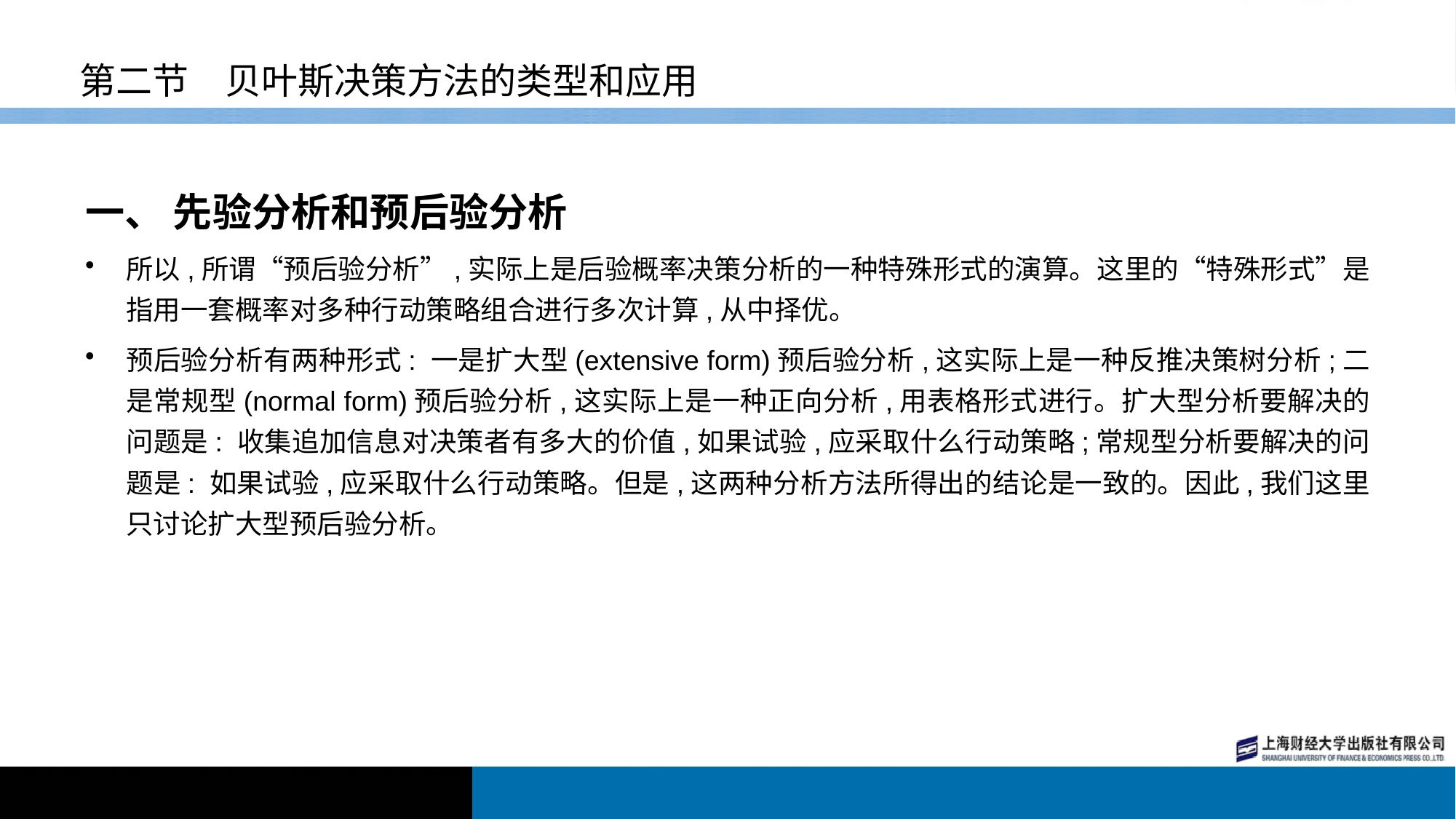

# 第二节　贝叶斯决策方法的类型和应用
一、 先验分析和预后验分析
所以,所谓“预后验分析”,实际上是后验概率决策分析的一种特殊形式的演算。这里的“特殊形式”是指用一套概率对多种行动策略组合进行多次计算,从中择优。
预后验分析有两种形式: 一是扩大型(extensive form)预后验分析,这实际上是一种反推决策树分析;二是常规型(normal form)预后验分析,这实际上是一种正向分析,用表格形式进行。扩大型分析要解决的问题是: 收集追加信息对决策者有多大的价值,如果试验,应采取什么行动策略;常规型分析要解决的问题是: 如果试验,应采取什么行动策略。但是,这两种分析方法所得出的结论是一致的。因此,我们这里只讨论扩大型预后验分析。
8